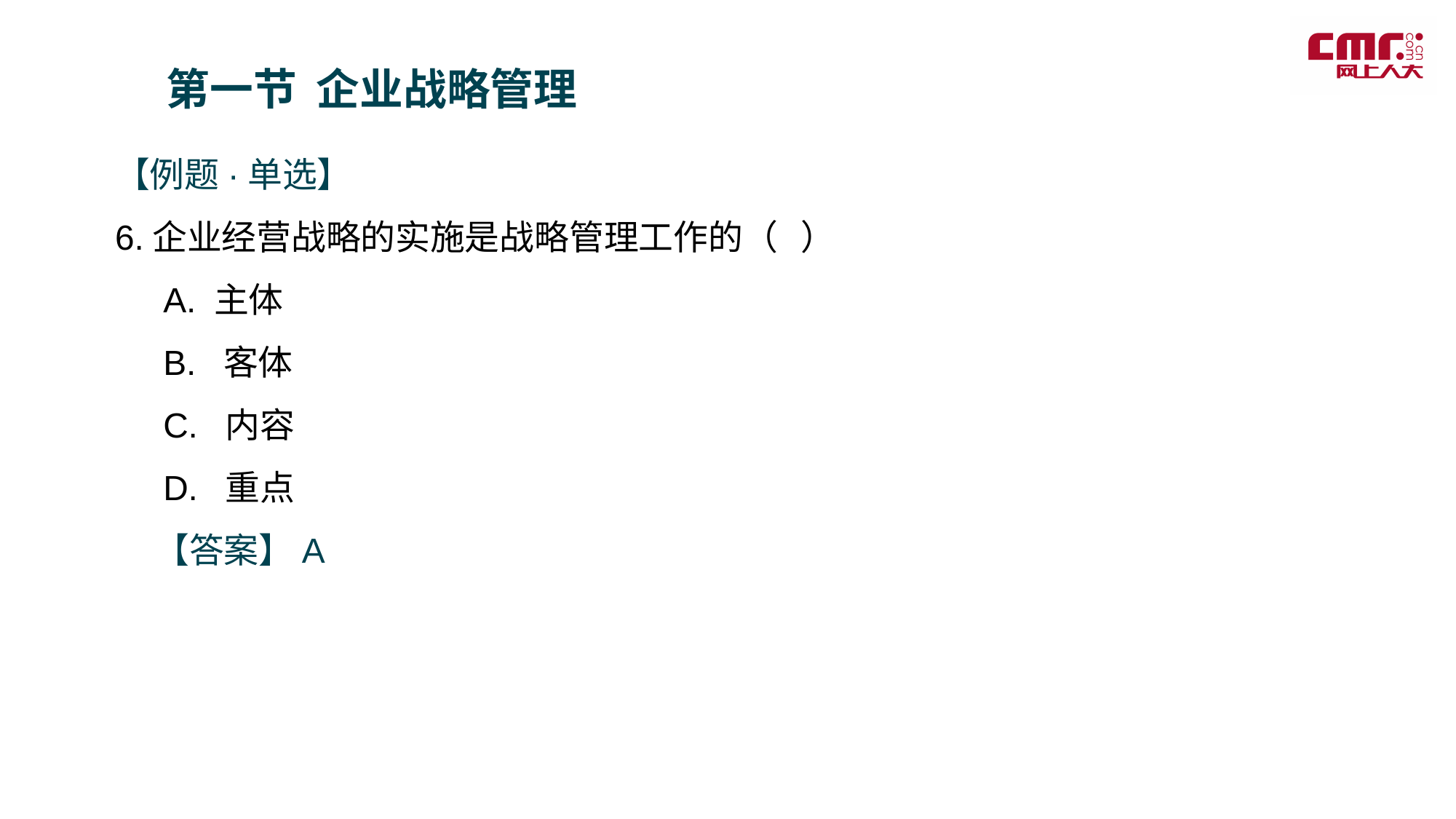

第一节  企业战略管理
【例题·单选】
6.企业经营战略的实施是战略管理工作的（   ）
     A. 主体
     B.  客体
     C.  内容
     D.  重点
    【答案】A